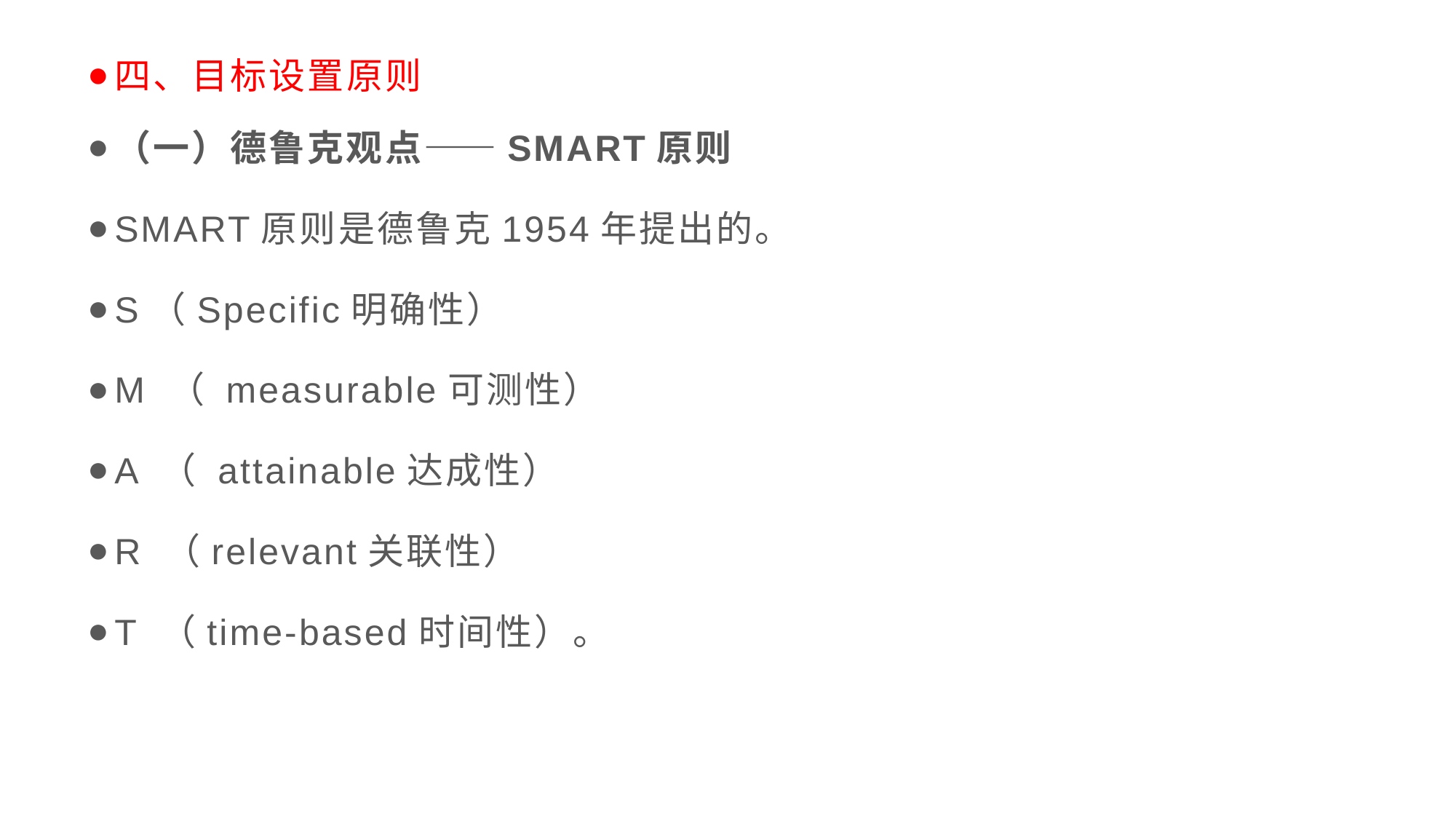

四、目标设置原则
（一）德鲁克观点——SMART原则
SMART原则是德鲁克1954年提出的。
S（Specific明确性）
M （ measurable可测性）
A （ attainable达成性）
R （relevant关联性）
T （time-based时间性）。

18